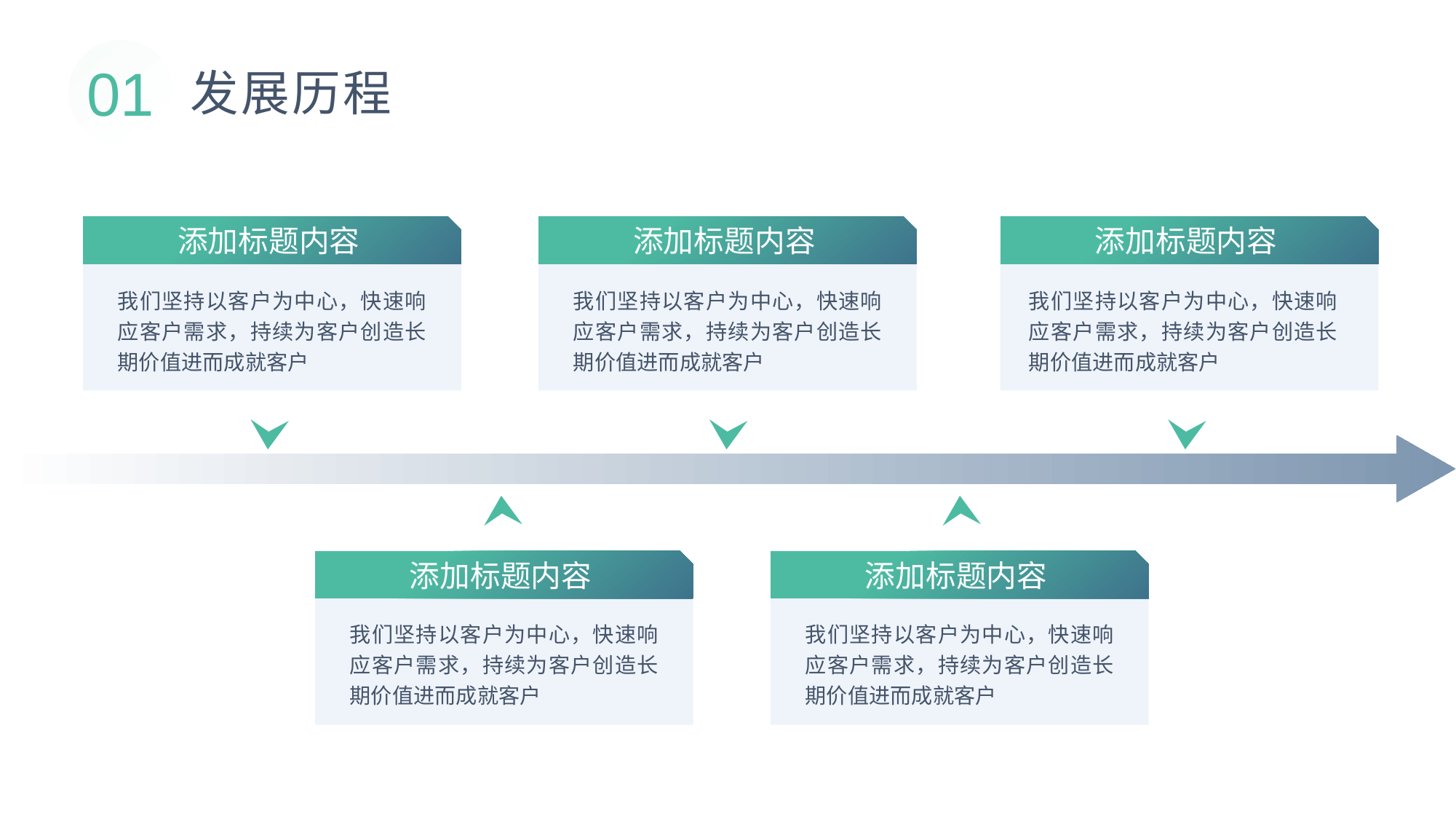

01
发展历程
添加标题内容
添加标题内容
添加标题内容

我们坚持以客户为中心，快速响应客户需求，持续为客户创造长期价值进而成就客户
我们坚持以客户为中心，快速响应客户需求，持续为客户创造长期价值进而成就客户
我们坚持以客户为中心，快速响应客户需求，持续为客户创造长期价值进而成就客户

添加标题内容
添加标题内容

我们坚持以客户为中心，快速响应客户需求，持续为客户创造长期价值进而成就客户
我们坚持以客户为中心，快速响应客户需求，持续为客户创造长期价值进而成就客户